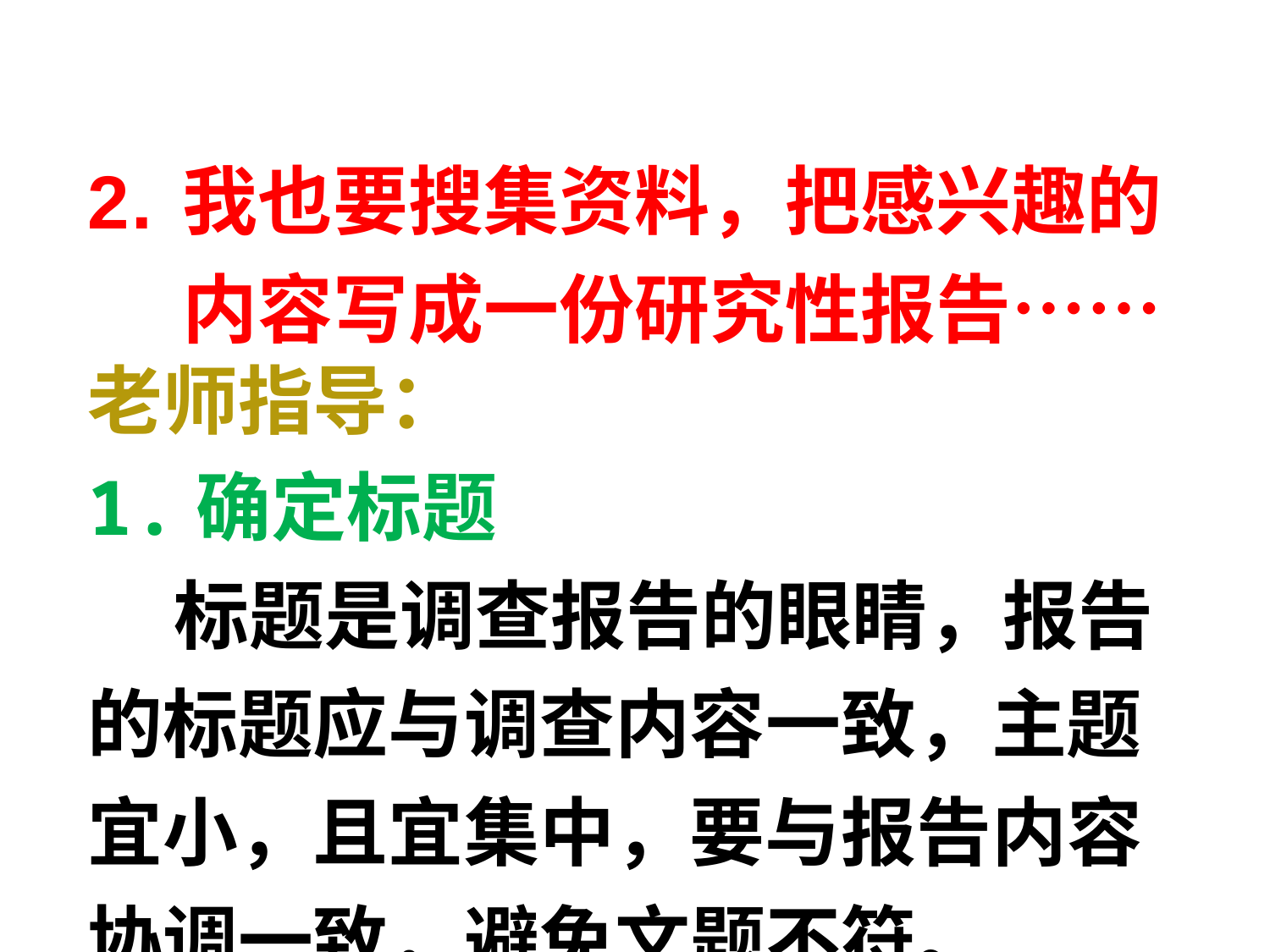

我也要搜集资料，把感兴趣的内容写成一份研究性报告……
老师指导：
1.确定标题
    标题是调查报告的眼睛，报告的标题应与调查内容一致，主题宜小，且宜集中，要与报告内容协调一致，避免文题不符。